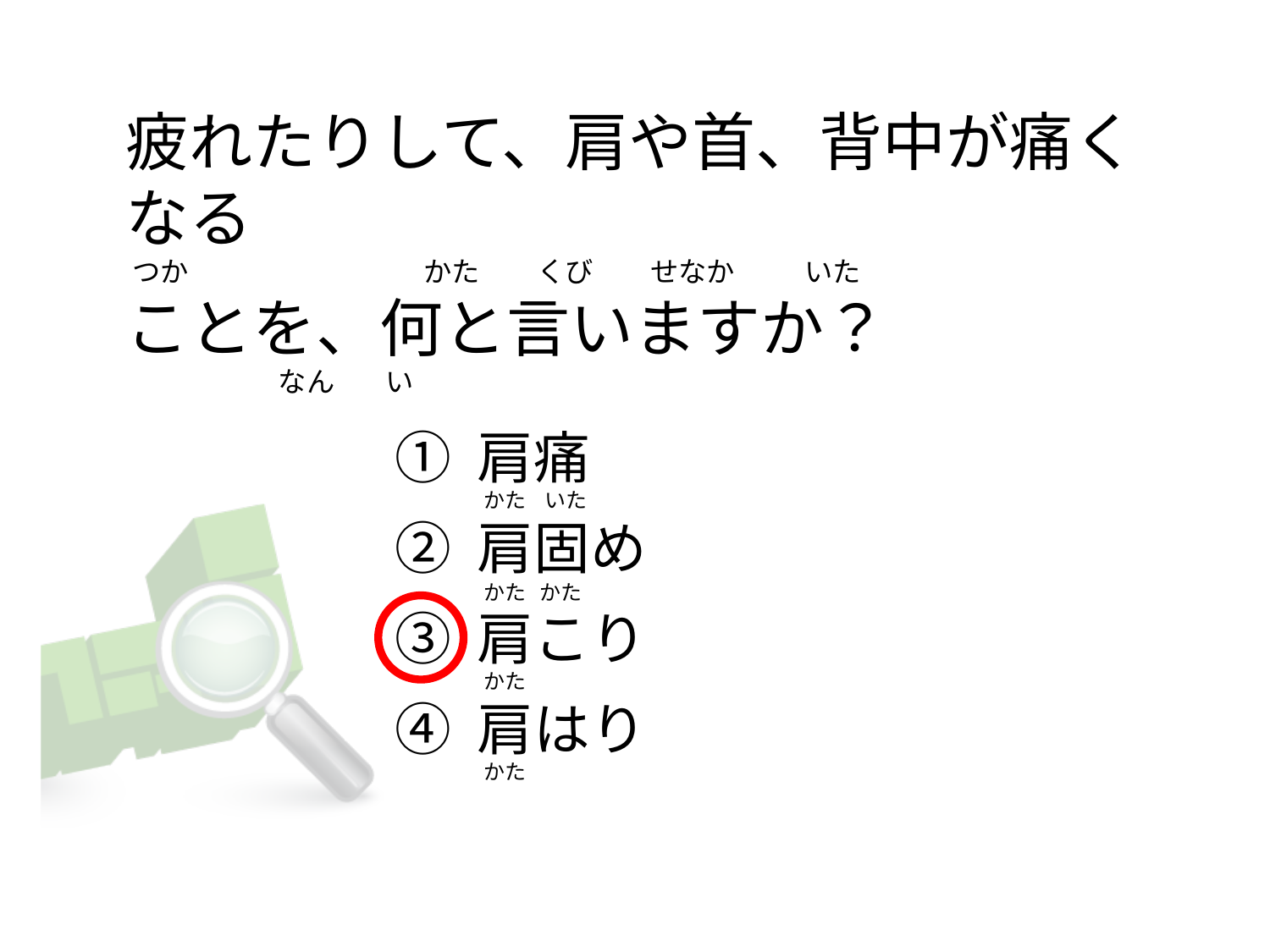

# 疲れたりして、肩や首、背中が痛くなる  つか                                     かた         くび         せなか           いた ことを、何と言いますか？                             なん        い
① 肩痛
② 肩固め
③ 肩こり
④ 肩はり
 かた    いた
 かた   かた

 かた
 かた